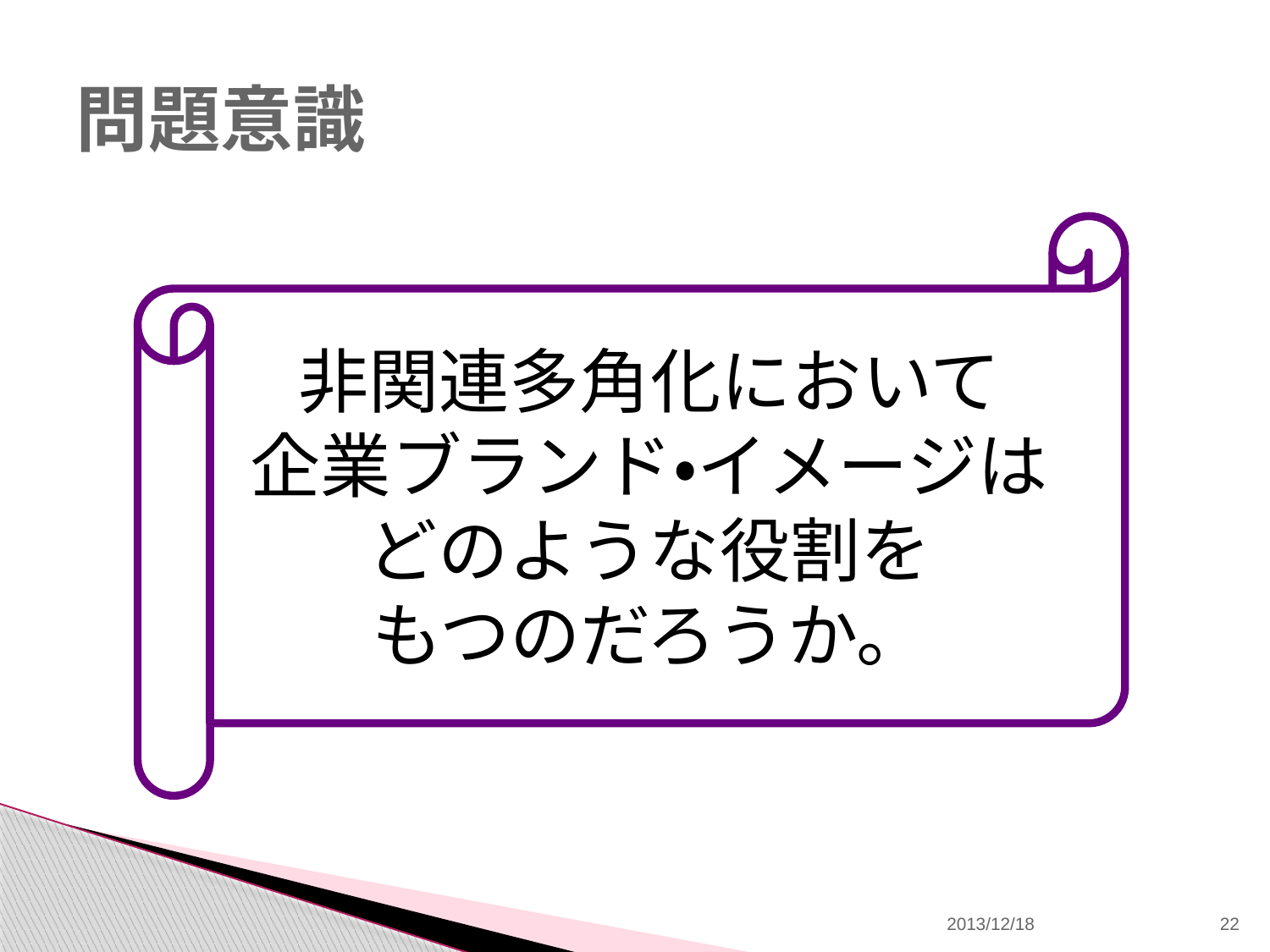

# 問題意識
非関連多角化において
企業ブランド・イメージは
どのような役割を
もつのだろうか。
2013/12/18
22